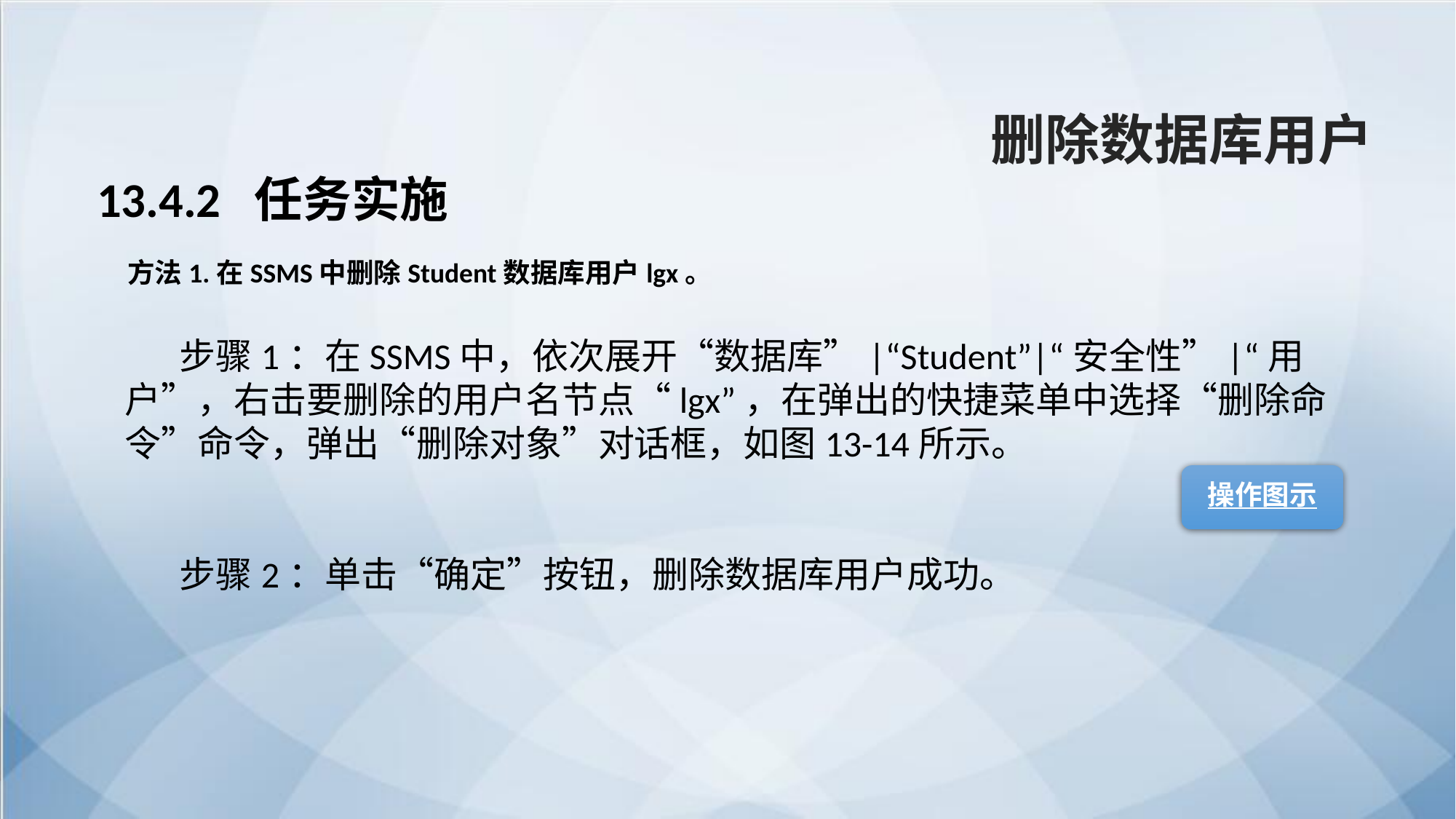

删除数据库用户
13.4.2  任务实施
方法1.在SSMS中删除Student数据库用户lgx。
步骤1：在SSMS中，依次展开“数据库”|“Student”|“安全性”|“用户”，右击要删除的用户名节点“lgx”，在弹出的快捷菜单中选择“删除命令”命令，弹出“删除对象”对话框，如图13-14所示。

步骤2：单击“确定”按钮，删除数据库用户成功。
操作图示